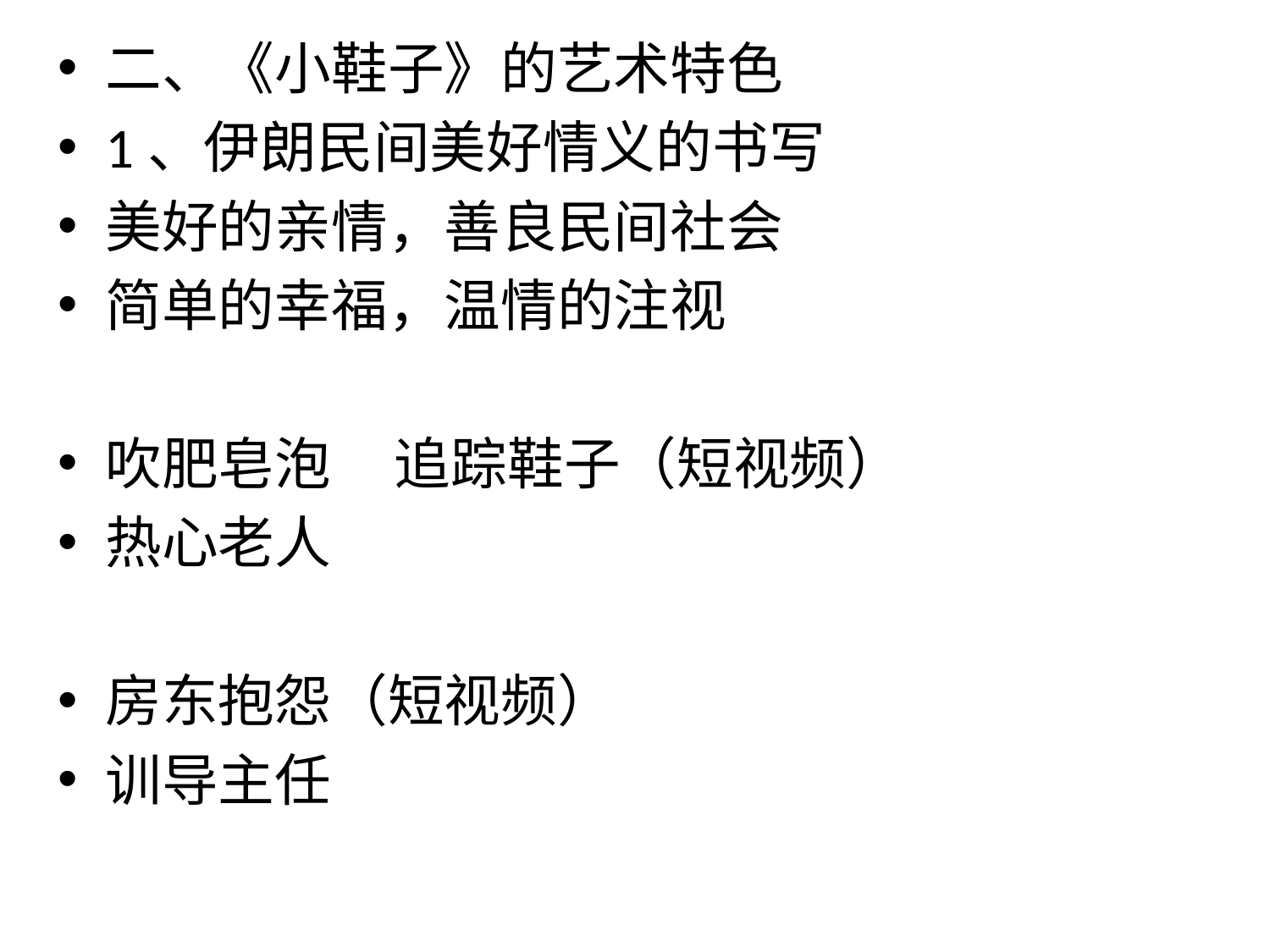

二、《小鞋子》的艺术特色
1、伊朗民间美好情义的书写
美好的亲情，善良民间社会
简单的幸福，温情的注视

吹肥皂泡     追踪鞋子（短视频）
热心老人

房东抱怨（短视频）
训导主任